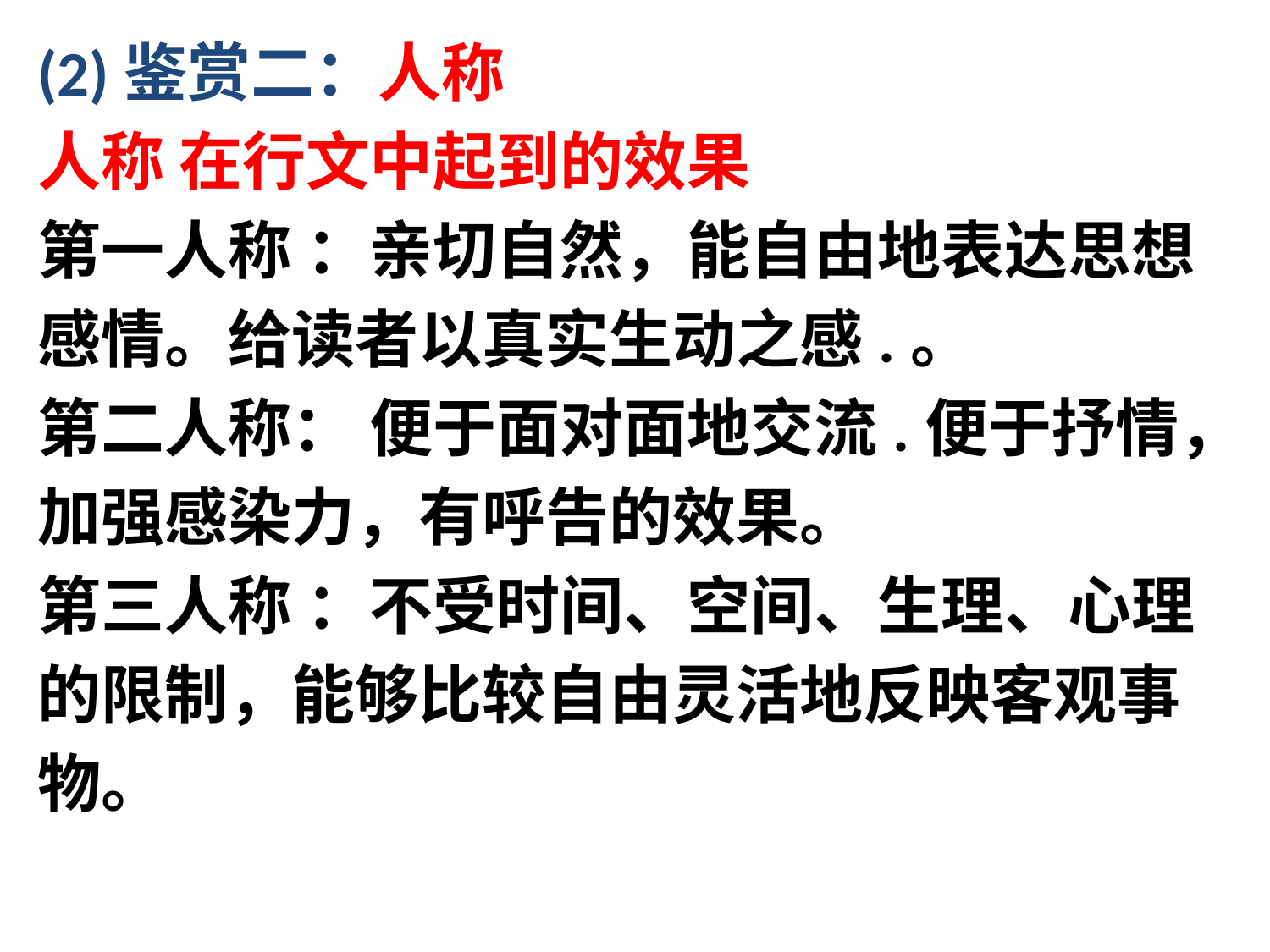

(2)鉴赏二：人称
人称 在行文中起到的效果
第一人称 ：亲切自然，能自由地表达思想
感情。给读者以真实生动之感.。
第二人称： 便于面对面地交流.便于抒情，
加强感染力，有呼告的效果。
第三人称 ：不受时间、空间、生理、心理
的限制，能够比较自由灵活地反映客观事
物。